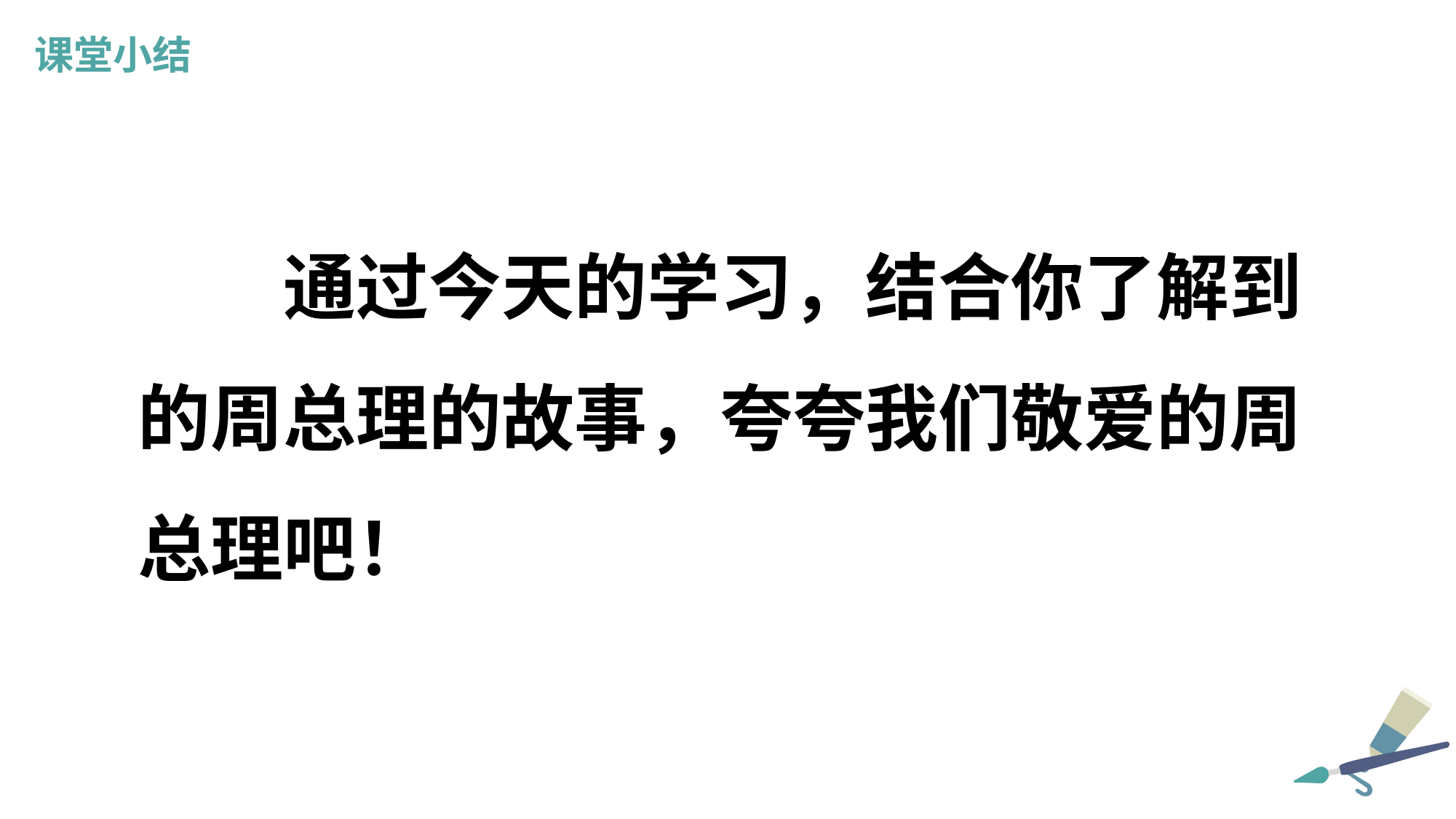

课堂小结

　　通过今天的学习，结合你了解到的周总理的故事，夸夸我们敬爱的周总理吧！